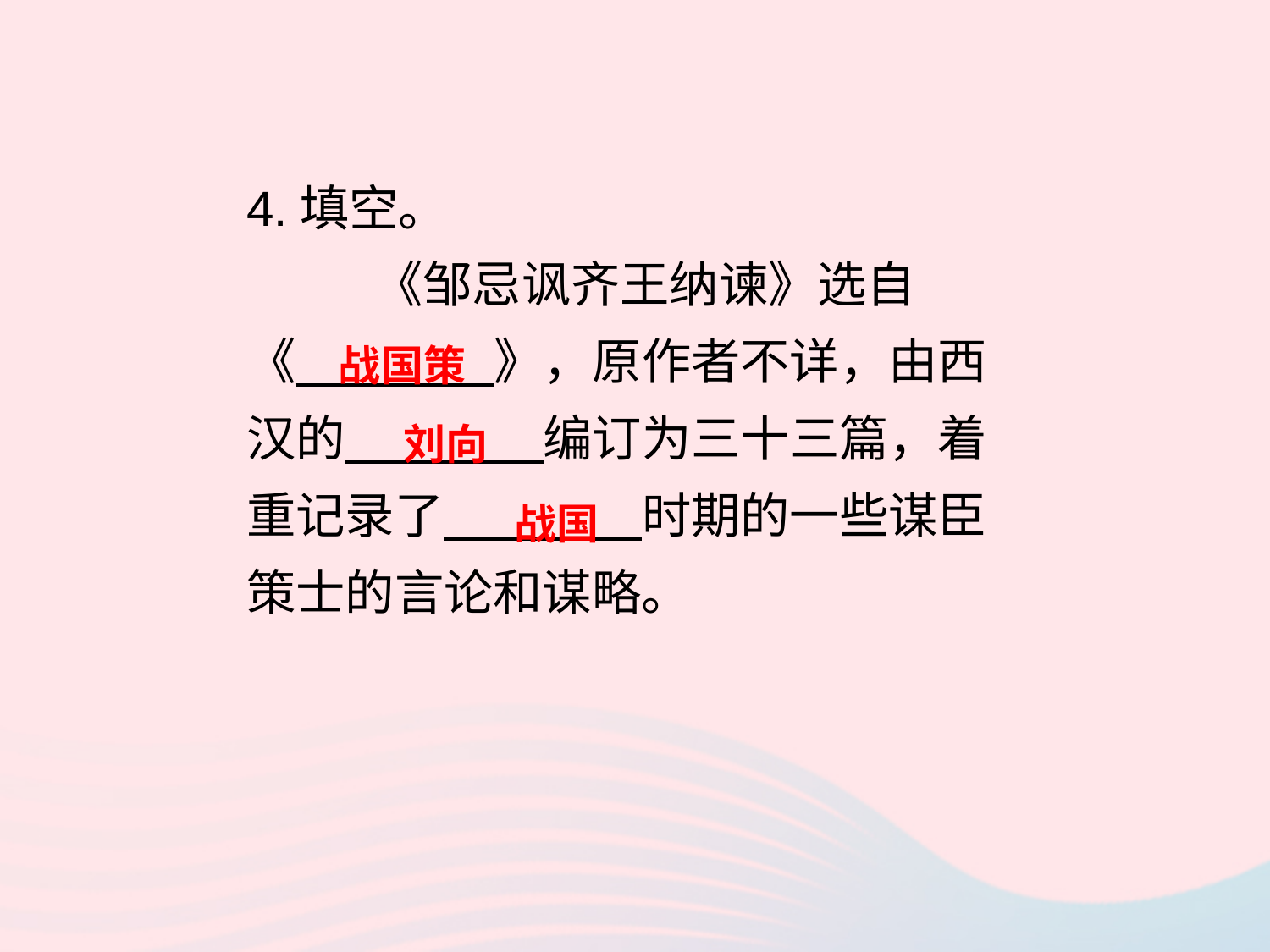

4.填空。
	《邹忌讽齐王纳谏》选自
《                  》，原作者不详，由西汉的                  编订为三十三篇，着重记录了                  时期的一些谋臣策士的言论和谋略。
战国策
刘向
战国